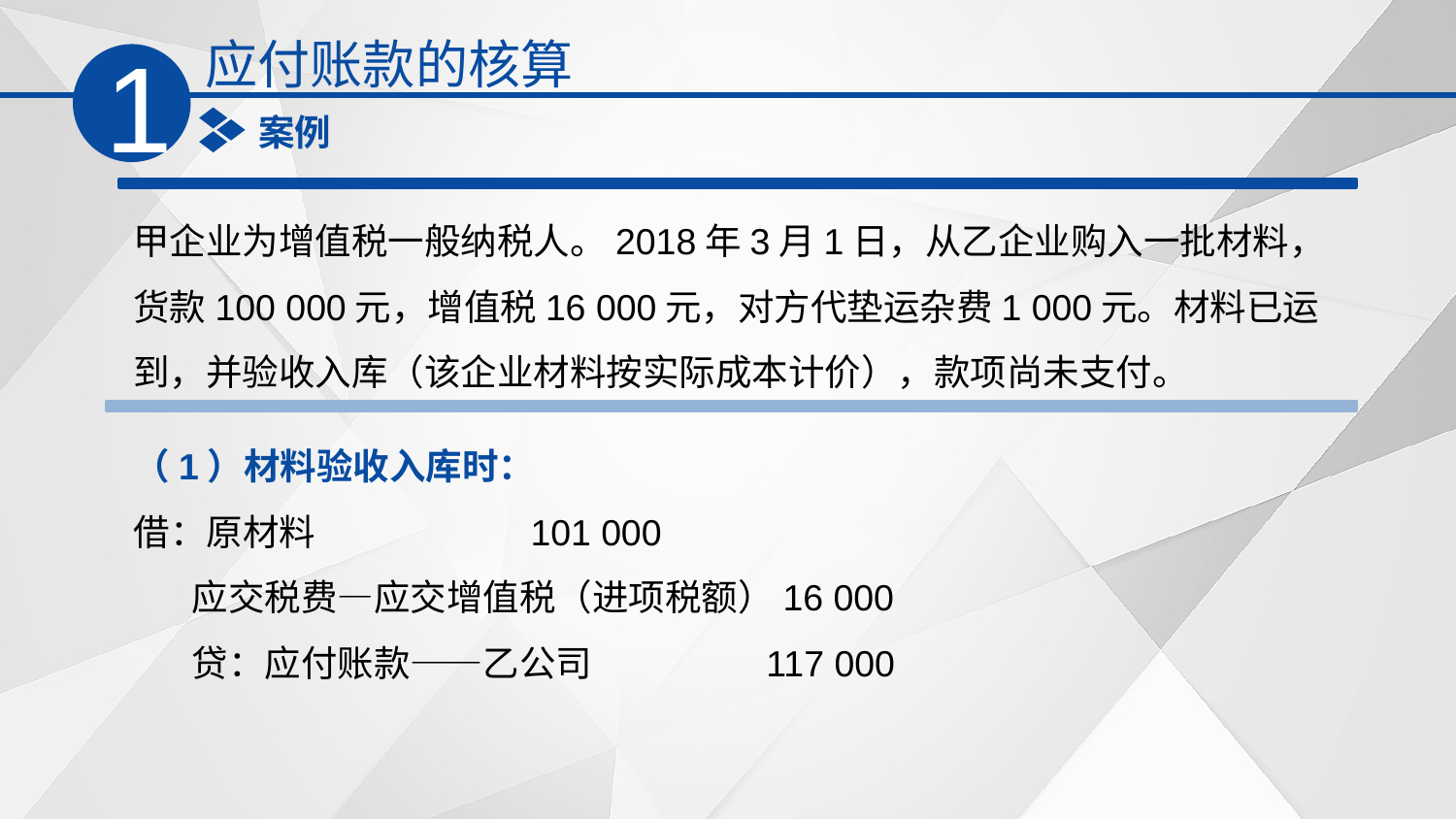

应付账款的核算
1

案例

甲企业为增值税一般纳税人。2018年3月1日，从乙企业购入一批材料，货款100 000元，增值税16 000元，对方代垫运杂费1 000元。材料已运到，并验收入库（该企业材料按实际成本计价），款项尚未支付。

（1）材料验收入库时：
借：原材料                         101 000
      应交税费—应交增值税（进项税额）16 000
      贷：应付账款——乙公司                    117 000